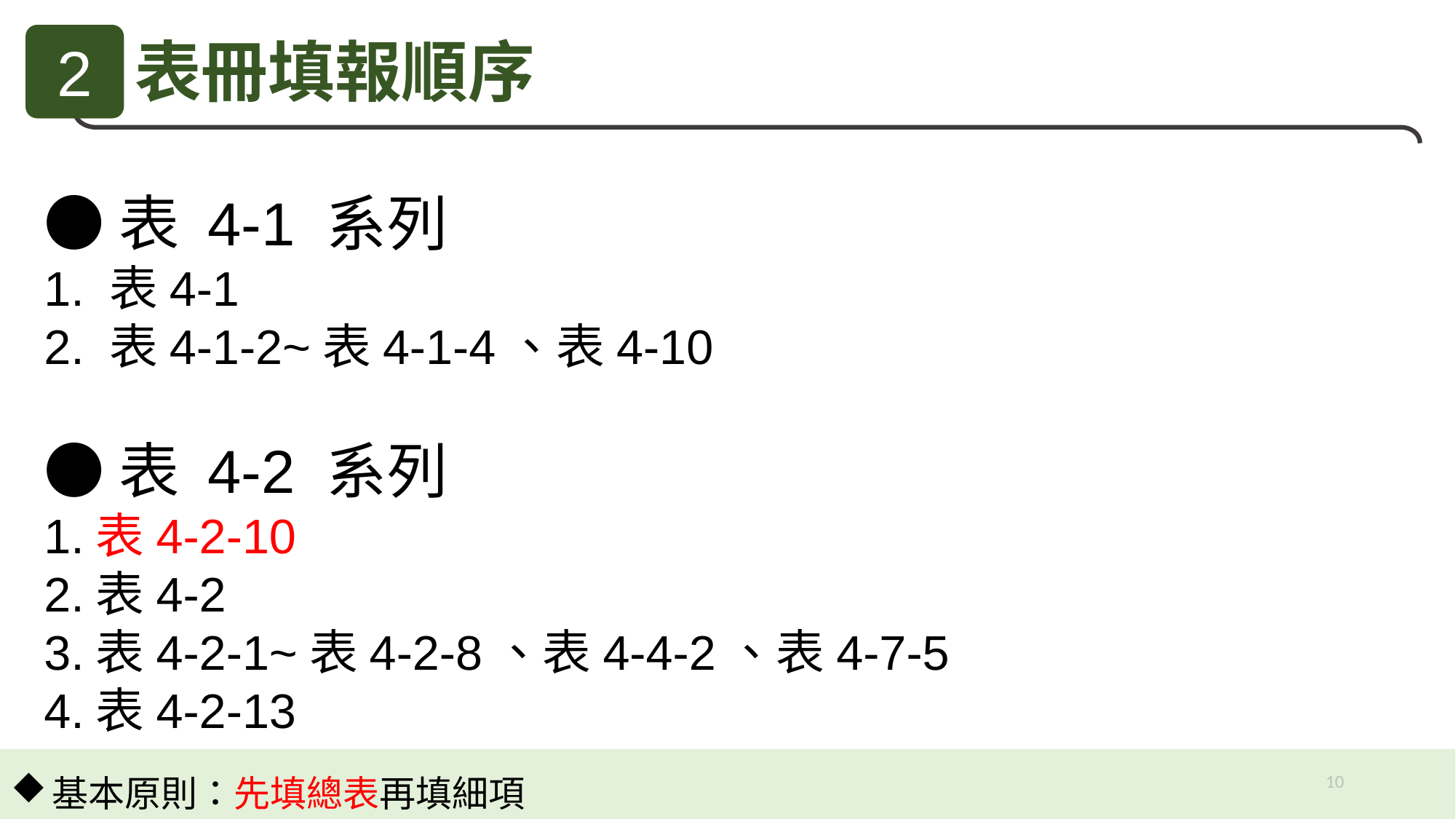

2
表冊填報順序

●表 4-1 系列
1. 表4-1
2. 表4-1-2~表4-1-4、表4-10

●表 4-2 系列
1.表4-2-10
2.表4-2
3.表4-2-1~表4-2-8、表4-4-2、表4-7-5
4.表4-2-13

10
基本原則：先填總表再填細項